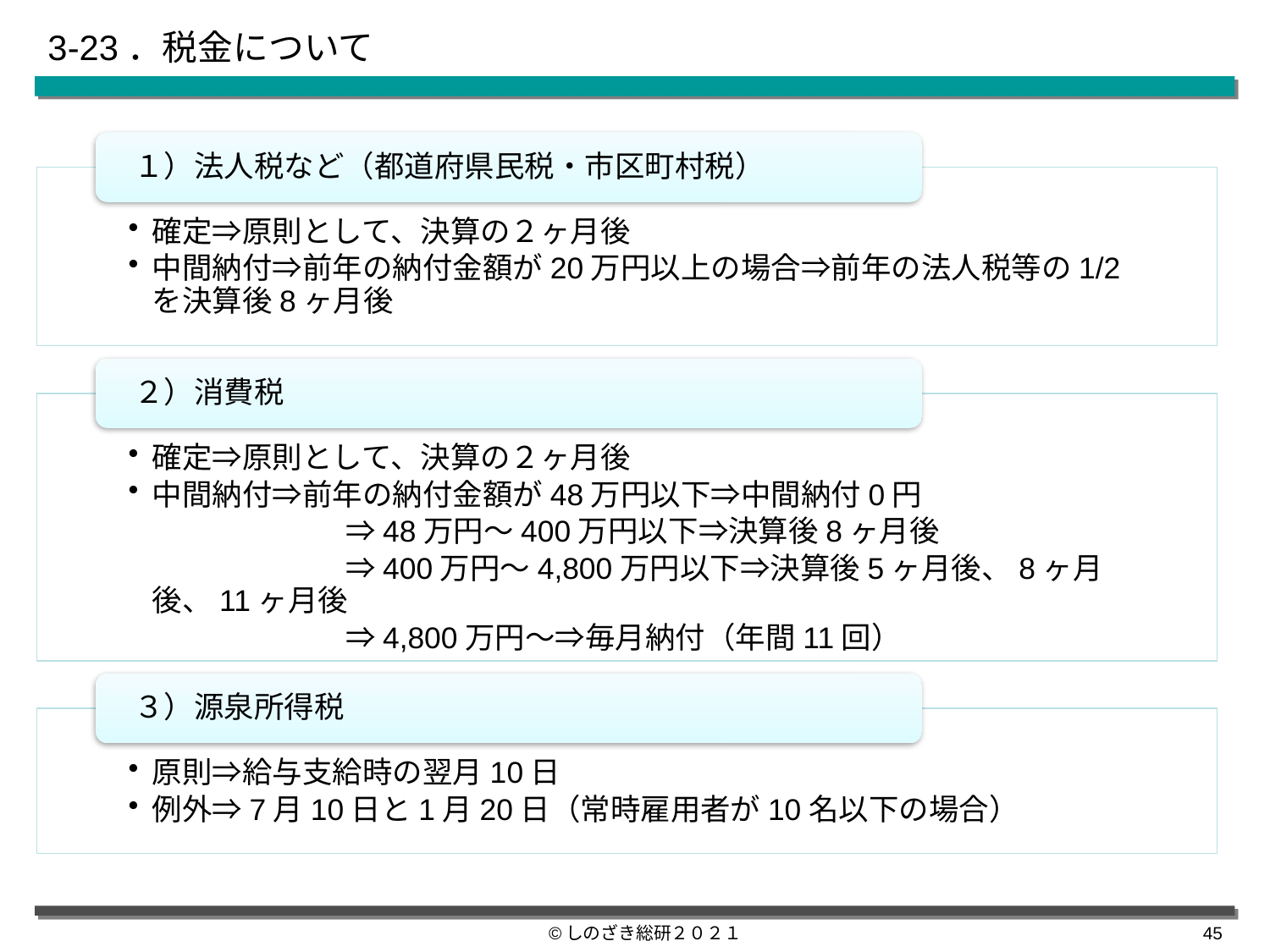

# 3-23．税金について
確定⇒原則として、決算の２ヶ月後
中間納付⇒前年の納付金額が20万円以上の場合⇒前年の法人税等の1/2を決算後8ヶ月後
１）法人税など（都道府県民税・市区町村税）
確定⇒原則として、決算の２ヶ月後
中間納付⇒前年の納付金額が48万円以下⇒中間納付0円
　　　　　　　 ⇒48万円～400万円以下⇒決算後8ヶ月後
　　　　　　　 ⇒400万円～4,800万円以下⇒決算後5ヶ月後、8ヶ月後、11ヶ月後
　　　　　　　 ⇒4,800万円～⇒毎月納付（年間11回）
２）消費税
原則⇒給与支給時の翌月10日
例外⇒7月10日と1月20日（常時雇用者が10名以下の場合）
３）源泉所得税
©しのざき総研２０２１
45